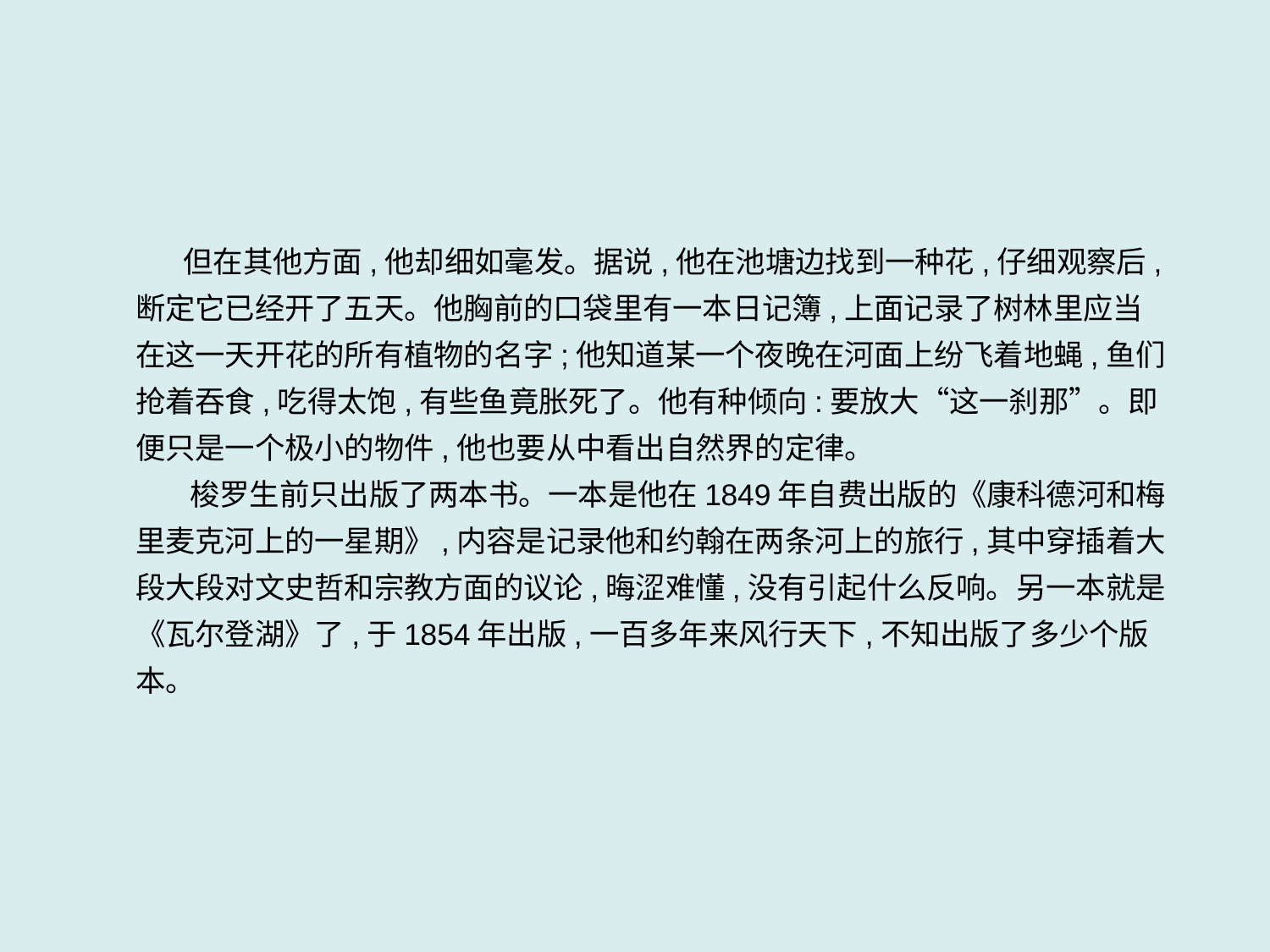

但在其他方面,他却细如毫发。据说,他在池塘边找到一种花,仔细观察后,断定它已经开了五天。他胸前的口袋里有一本日记簿,上面记录了树林里应当在这一天开花的所有植物的名字;他知道某一个夜晚在河面上纷飞着地蝇,鱼们抢着吞食,吃得太饱,有些鱼竟胀死了。他有种倾向:要放大“这一刹那”。即便只是一个极小的物件,他也要从中看出自然界的定律。
       梭罗生前只出版了两本书。一本是他在1849年自费出版的《康科德河和梅里麦克河上的一星期》,内容是记录他和约翰在两条河上的旅行,其中穿插着大段大段对文史哲和宗教方面的议论,晦涩难懂,没有引起什么反响。另一本就是《瓦尔登湖》了,于1854年出版,一百多年来风行天下,不知出版了多少个版本。